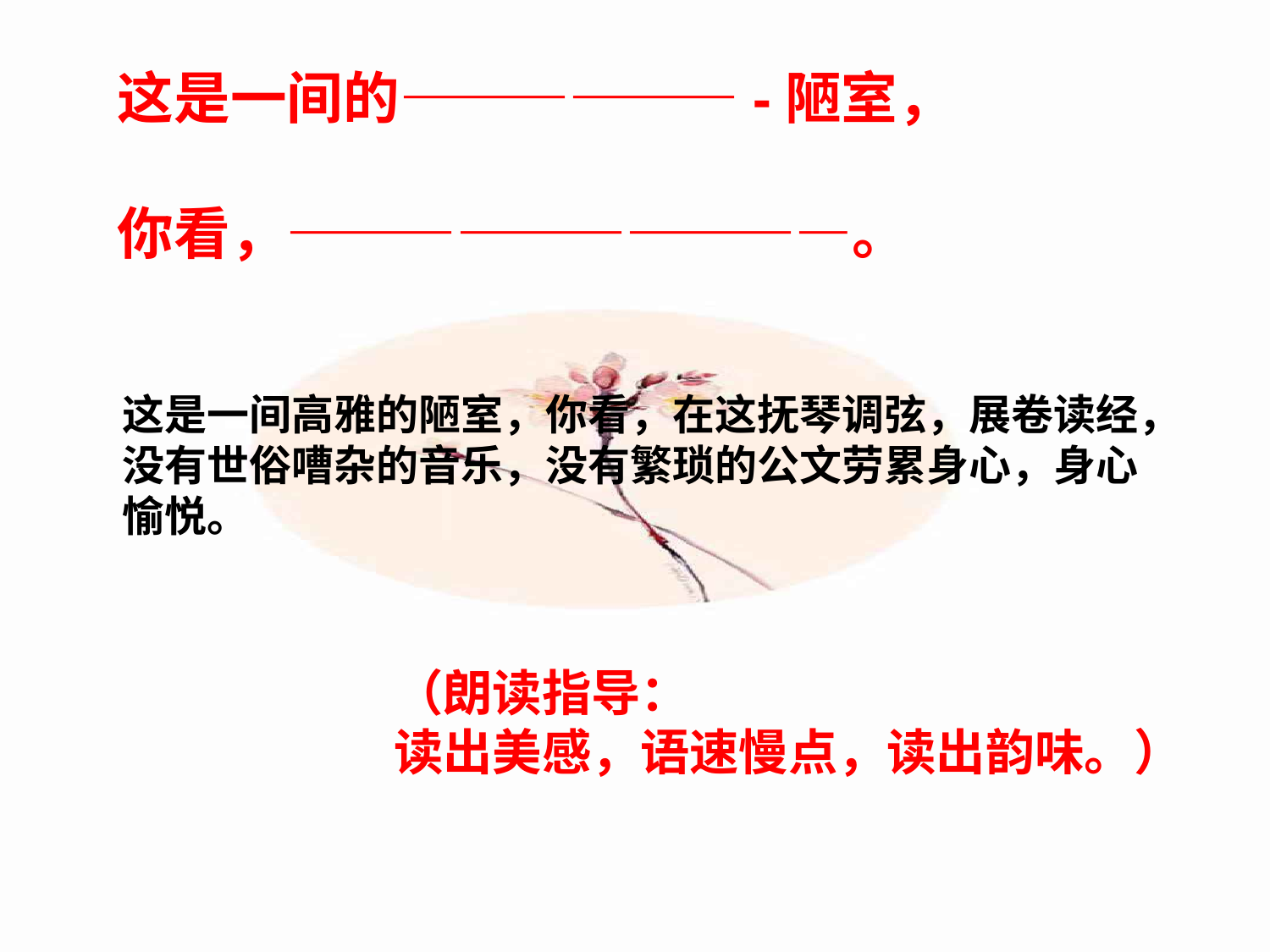

这是一间的——————-陋室，

你看，——————————。
这是一间高雅的陋室，你看，在这抚琴调弦，展卷读经，没有世俗嘈杂的音乐，没有繁琐的公文劳累身心，身心愉悦。
（朗读指导：
读出美感，语速慢点，读出韵味。）